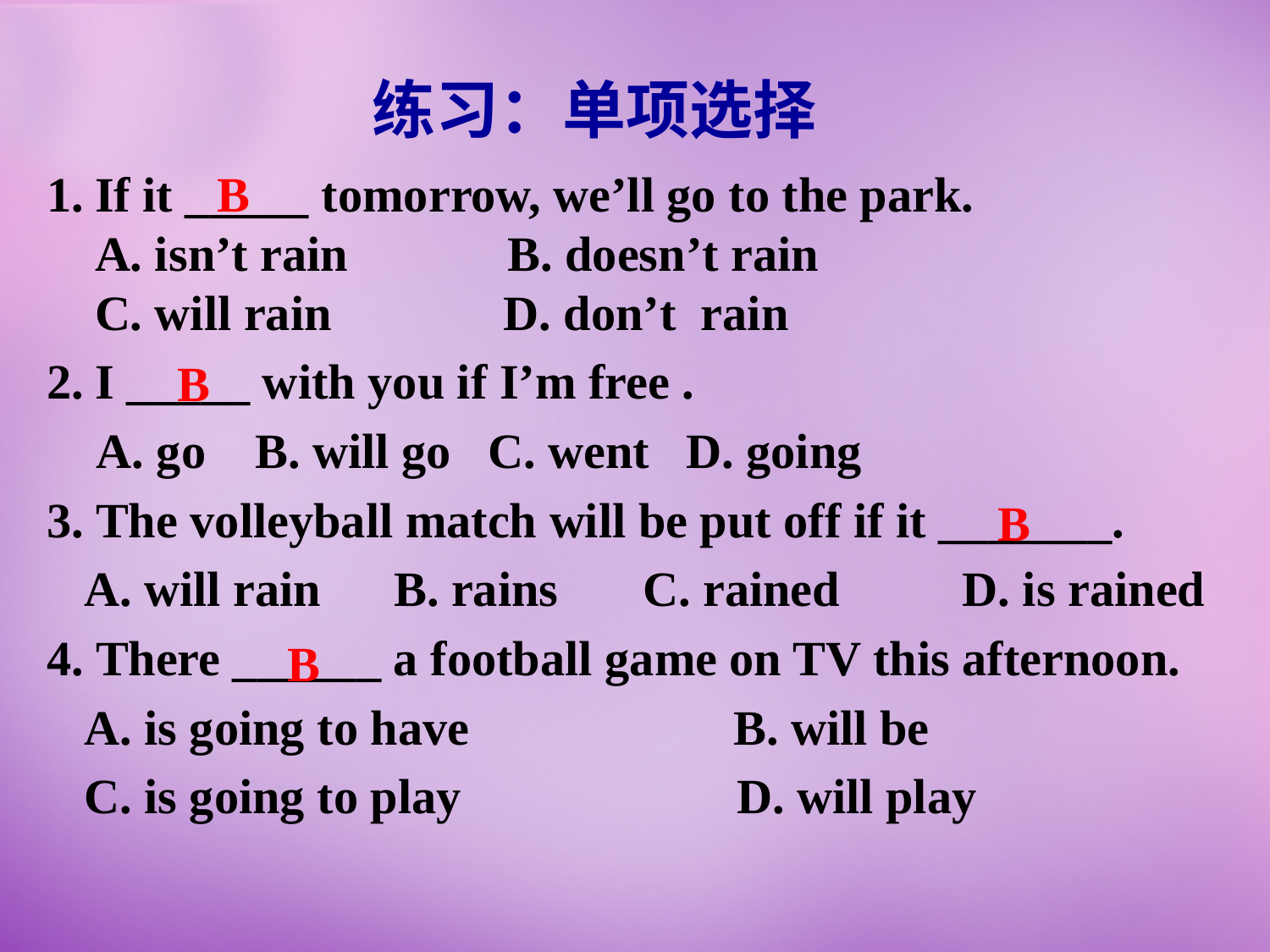

练习：单项选择
If it _____ tomorrow, we’ll go to the park.
A. isn’t rain             B. doesn’t rain
C. will rain              D. don’t  rain
I _____ with you if I’m free .
    A. go    B. will go   C. went   D. going
3. The volleyball match will be put off if it _______.
   A. will rain　B. rains　 C. rained　　D. is rained
4. There ______ a football game on TV this afternoon.
   A. is going to have　                 B. will be
   C. is going to play　                  D. will play
B

B
B
B